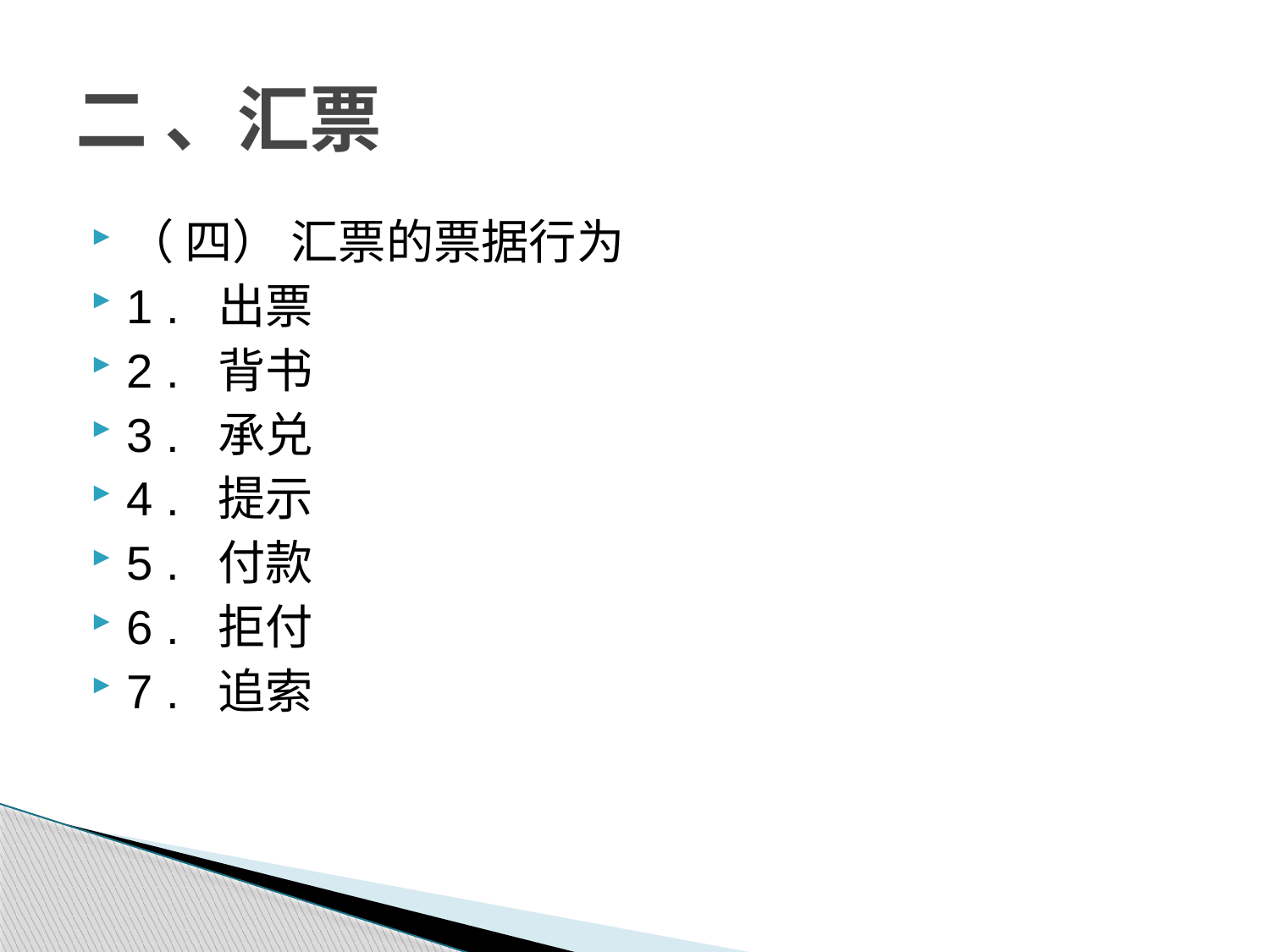

# 二 、汇票
（ 四） 汇票的票据行为
1 .  出票
2 .  背书
3 .  承兑
4 .  提示
5 .  付款
6 .  拒付
7 .  追索